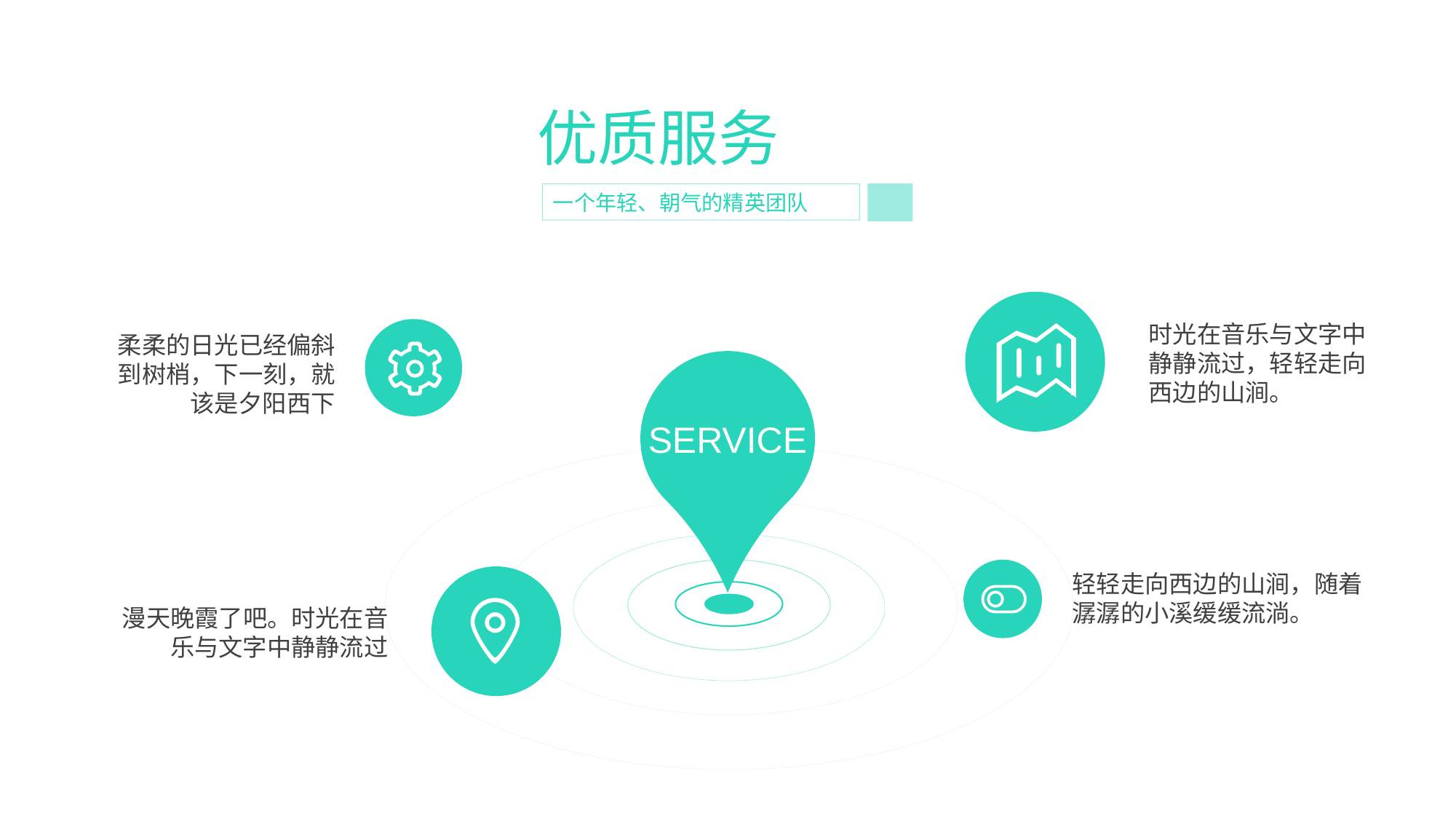

优质服务

一个年轻、朝气的精英团队

时光在音乐与文字中静静流过，轻轻走向西边的山涧。

柔柔的日光已经偏斜到树梢，下一刻，就该是夕阳西下

SERVICE

轻轻走向西边的山涧，随着潺潺的小溪缓缓流淌。

漫天晚霞了吧。时光在音乐与文字中静静流过